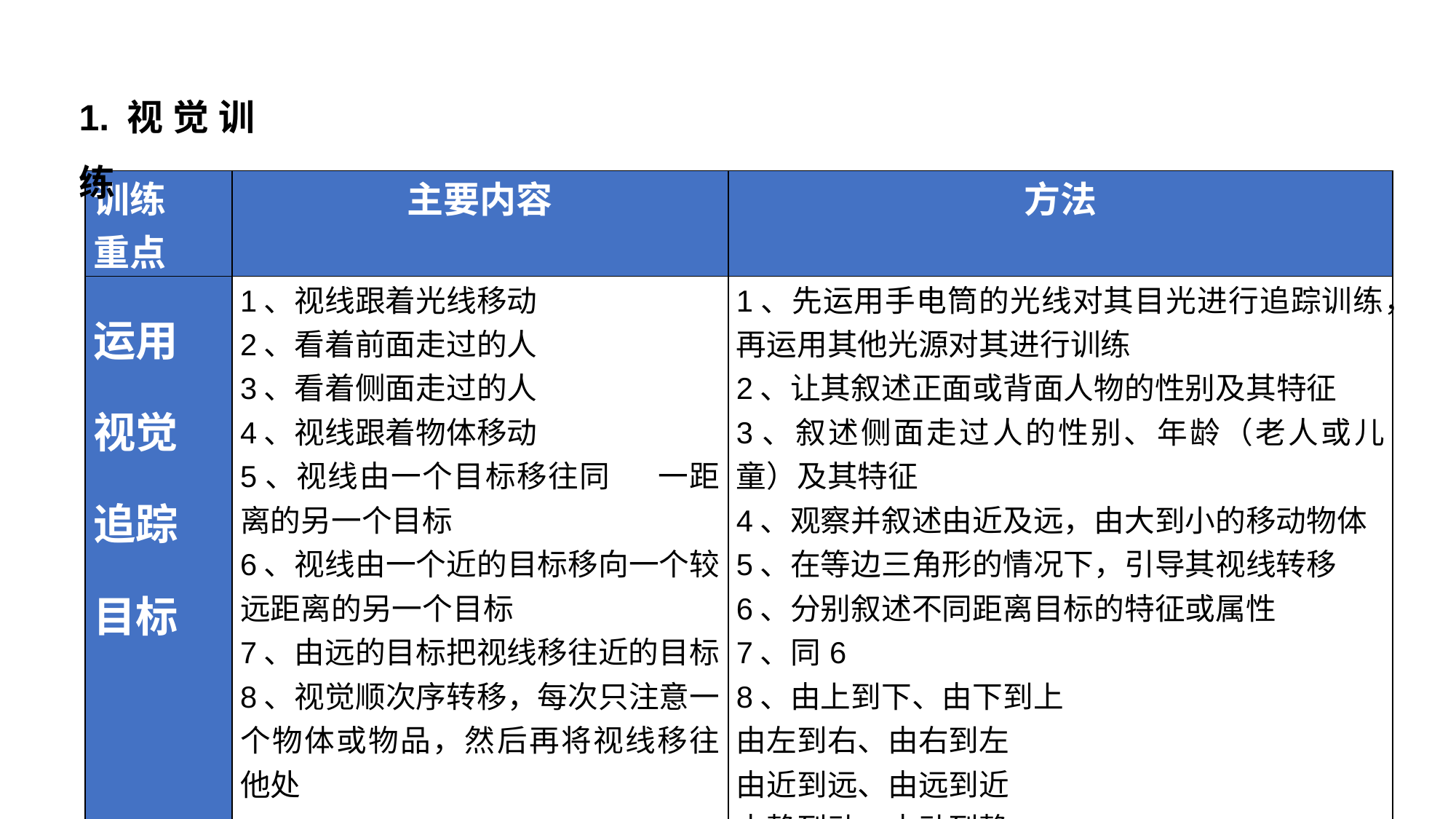

1.视觉训练
| 训练 重点 | 主要内容 | 方法 |
| --- | --- | --- |
| 运用 视觉 追踪 目标 | 1、视线跟着光线移动 2、看着前面走过的人 3、看着侧面走过的人 4、视线跟着物体移动 5、视线由一个目标移往同 一距离的另一个目标 6、视线由一个近的目标移向一个较远距离的另一个目标 7、由远的目标把视线移往近的目标 8、视觉顺次序转移，每次只注意一个物体或物品，然后再将视线移往他处 | 1、先运用手电筒的光线对其目光进行追踪训练，再运用其他光源对其进行训练 2、让其叙述正面或背面人物的性别及其特征 3、叙述侧面走过人的性别、年龄（老人或儿童）及其特征 4、观察并叙述由近及远，由大到小的移动物体 5、在等边三角形的情况下，引导其视线转移 6、分别叙述不同距离目标的特征或属性 7、同6 8、由上到下、由下到上 由左到右、由右到左 由近到远、由远到近 由静到动、由动到静 |